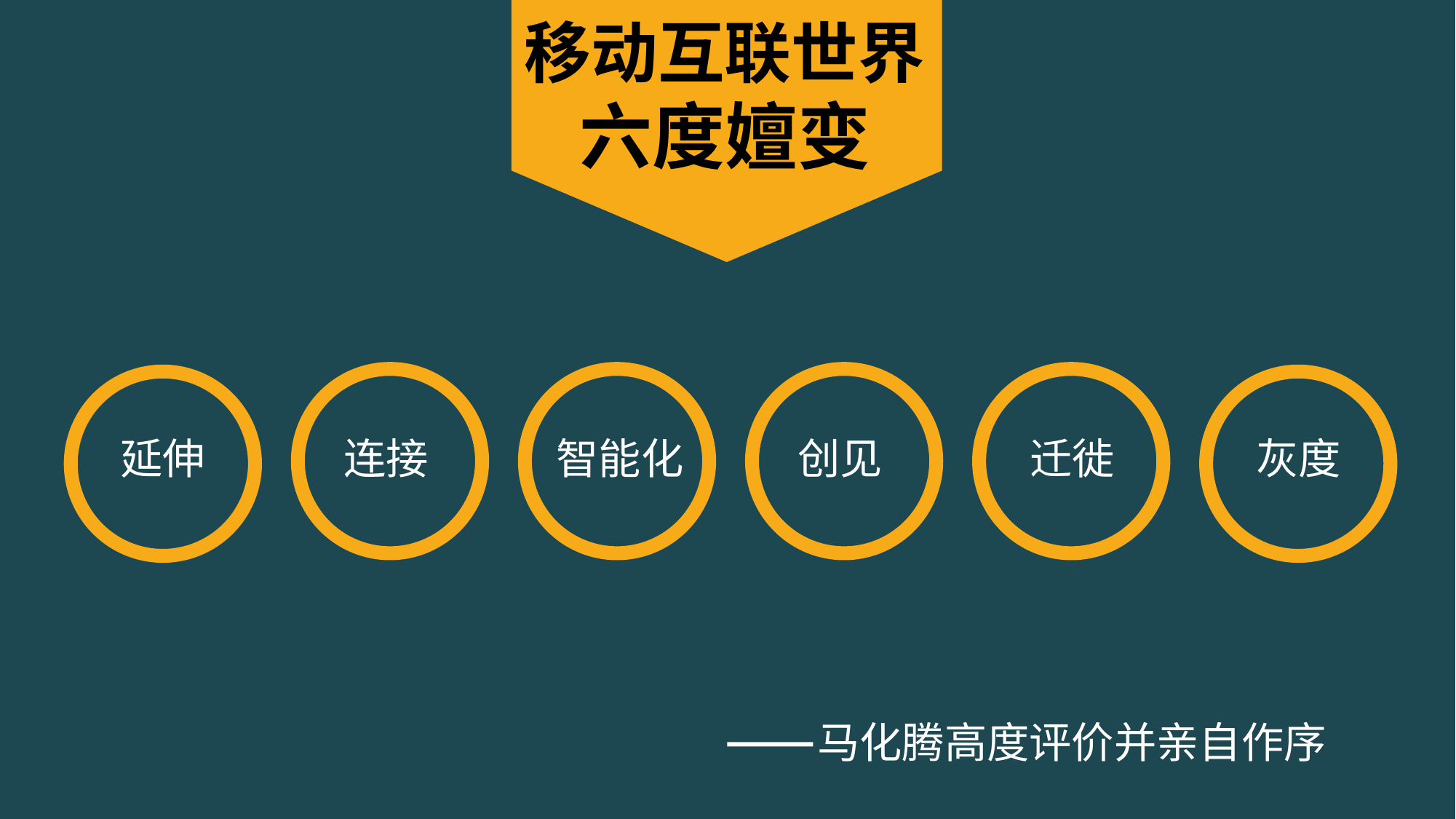

移动互联世界六度嬗变
https://www.ypppt.com/

迁徙

智能化

创见

连接

灰度

延伸
马化腾高度评价并亲自作序